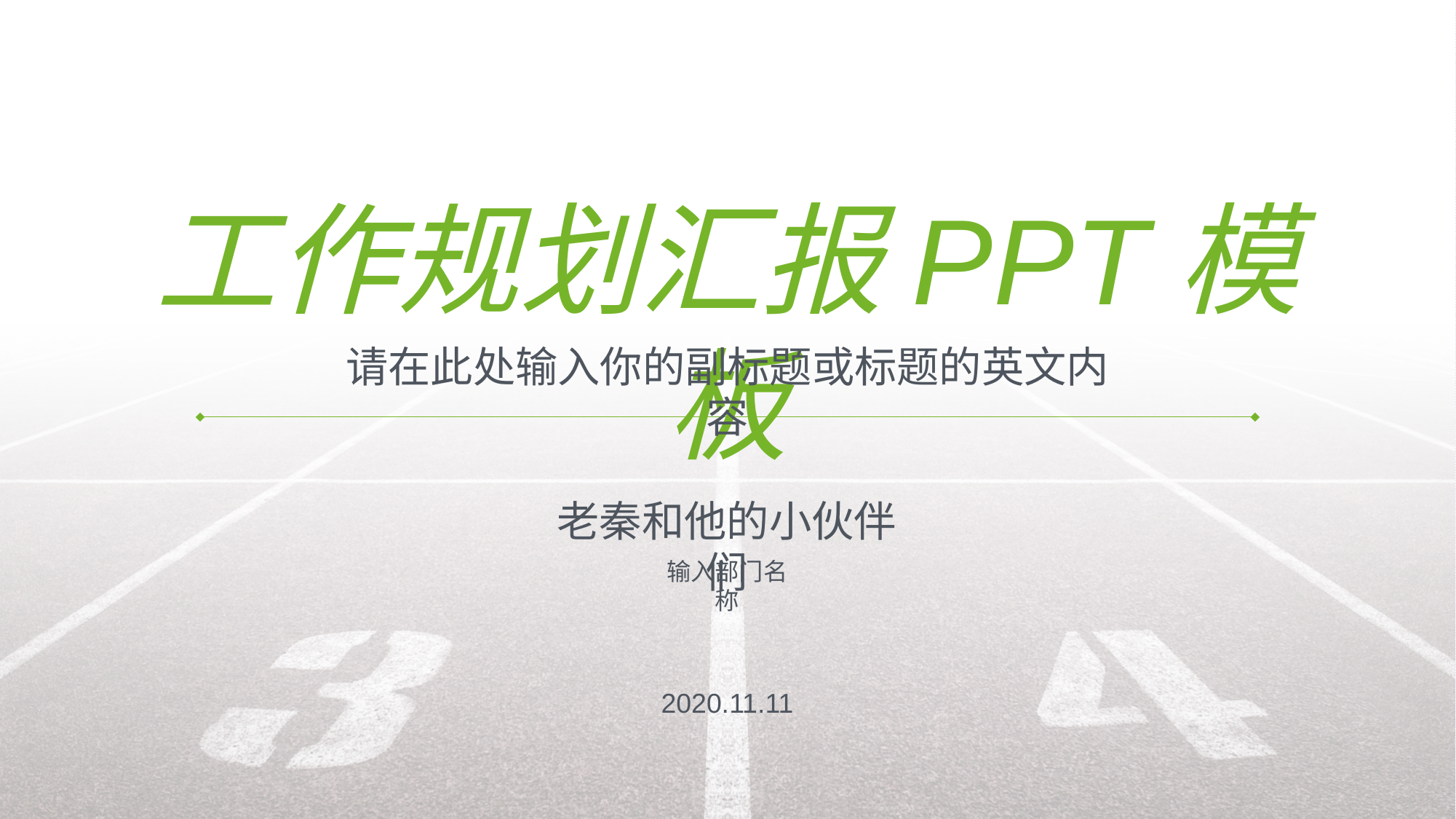

工作规划汇报PPT模板
请在此处输入你的副标题或标题的英文内容
老秦和他的小伙伴们
输入部门名称
2020.11.11